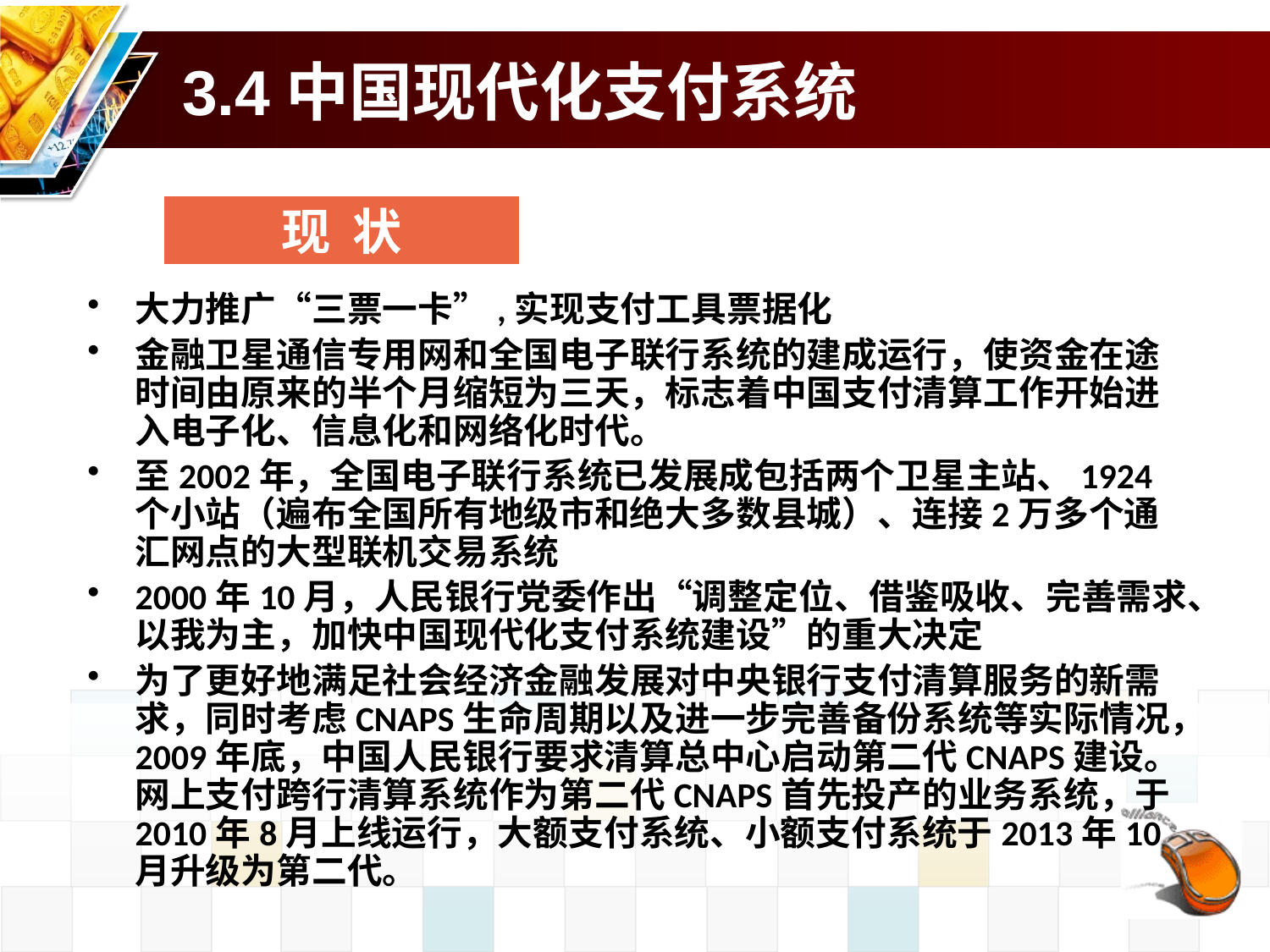

# 3.4中国现代化支付系统
现  状
大力推广“三票一卡”,实现支付工具票据化
金融卫星通信专用网和全国电子联行系统的建成运行，使资金在途时间由原来的半个月缩短为三天，标志着中国支付清算工作开始进入电子化、信息化和网络化时代。
至2002年，全国电子联行系统已发展成包括两个卫星主站、1924个小站（遍布全国所有地级市和绝大多数县城）、连接2万多个通汇网点的大型联机交易系统
2000年10月，人民银行党委作出“调整定位、借鉴吸收、完善需求、以我为主，加快中国现代化支付系统建设”的重大决定
为了更好地满足社会经济金融发展对中央银行支付清算服务的新需求，同时考虑CNAPS生命周期以及进一步完善备份系统等实际情况，2009年底，中国人民银行要求清算总中心启动第二代CNAPS建设。网上支付跨行清算系统作为第二代CNAPS首先投产的业务系统，于2010年8月上线运行，大额支付系统、小额支付系统于2013年10月升级为第二代。